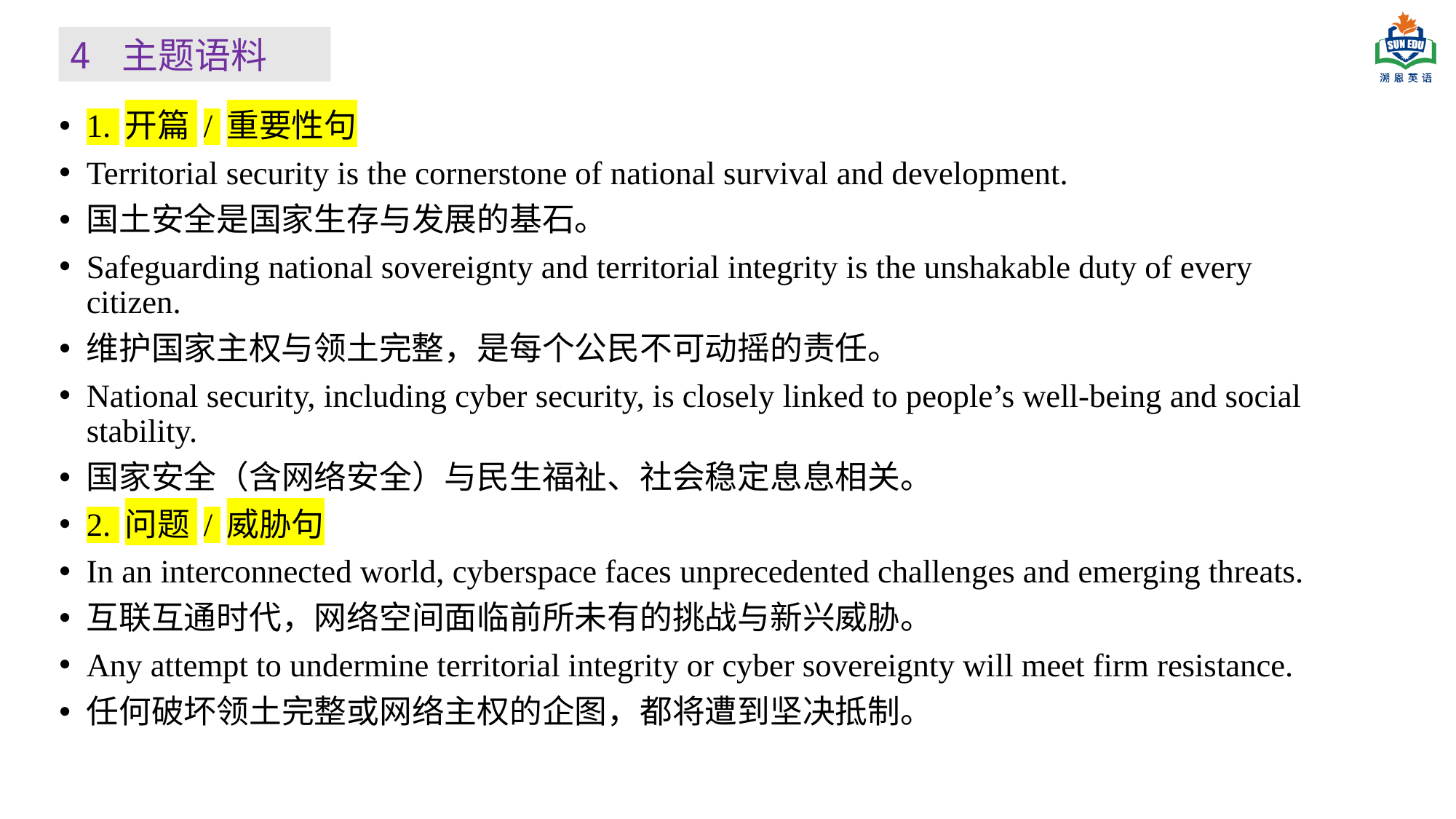

4 主题语料
1. 开篇 / 重要性句
Territorial security is the cornerstone of national survival and development.
国土安全是国家生存与发展的基石。
Safeguarding national sovereignty and territorial integrity is the unshakable duty of every citizen.
维护国家主权与领土完整，是每个公民不可动摇的责任。
National security, including cyber security, is closely linked to people’s well-being and social stability.
国家安全（含网络安全）与民生福祉、社会稳定息息相关。
2. 问题 / 威胁句
In an interconnected world, cyberspace faces unprecedented challenges and emerging threats.
互联互通时代，网络空间面临前所未有的挑战与新兴威胁。
Any attempt to undermine territorial integrity or cyber sovereignty will meet firm resistance.
任何破坏领土完整或网络主权的企图，都将遭到坚决抵制。